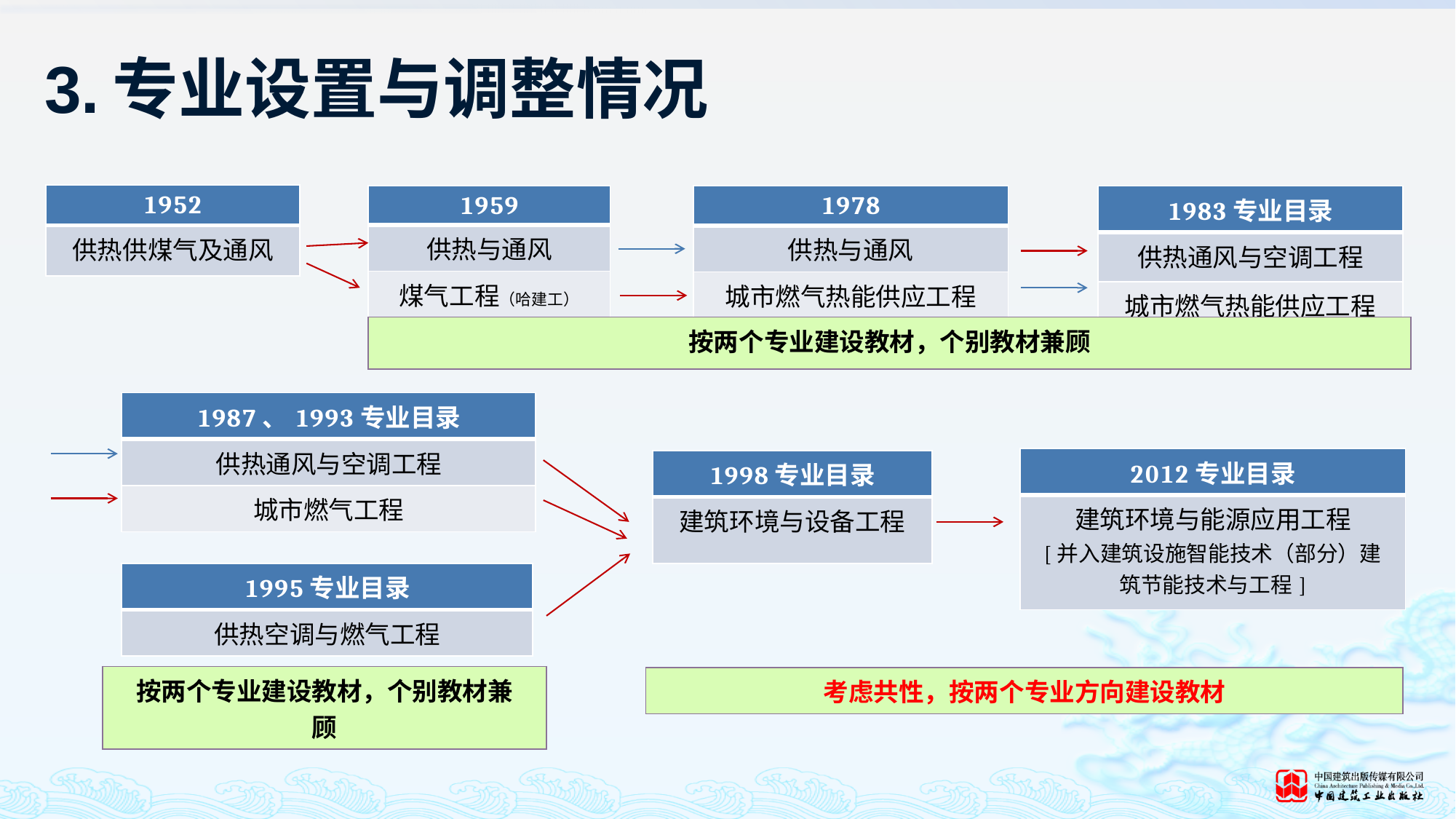

# 3.专业设置与调整情况
| 1952 |
| --- |
| 供热供煤气及通风 |
| 1959 |
| --- |
| 供热与通风 |
| 煤气工程（哈建工） |
| 1978 |
| --- |
| 供热与通风 |
| 城市燃气热能供应工程 |
| 1983专业目录 |
| --- |
| 供热通风与空调工程 |
| 城市燃气热能供应工程 |
| 按两个专业建设教材，个别教材兼顾 |
| --- |
| 1987、1993专业目录 |
| --- |
| 供热通风与空调工程 |
| 城市燃气工程 |
| 2012专业目录 |
| --- |
| 建筑环境与能源应用工程 [并入建筑设施智能技术（部分）建筑节能技术与工程] |
| 1998专业目录 |
| --- |
| 建筑环境与设备工程 |
| 1995专业目录 |
| --- |
| 供热空调与燃气工程 |
| 按两个专业建设教材，个别教材兼顾 |
| --- |
| 考虑共性，按两个专业方向建设教材 |
| --- |